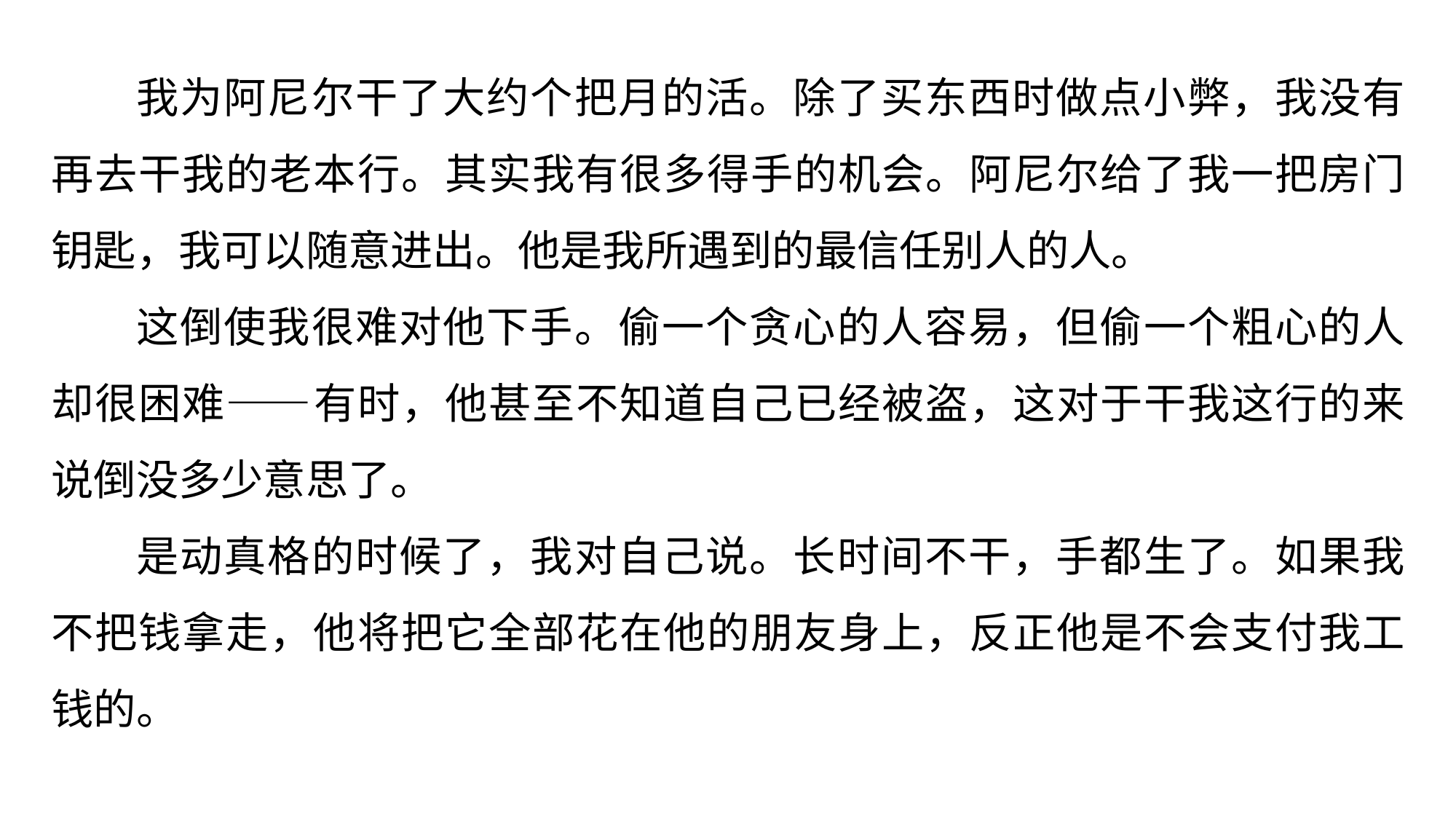

我为阿尼尔干了大约个把月的活。除了买东西时做点小弊，我没有再去干我的老本行。其实我有很多得手的机会。阿尼尔给了我一把房门钥匙，我可以随意进出。他是我所遇到的最信任别人的人。
这倒使我很难对他下手。偷一个贪心的人容易，但偷一个粗心的人却很困难——有时，他甚至不知道自己已经被盗，这对于干我这行的来说倒没多少意思了。
是动真格的时候了，我对自己说。长时间不干，手都生了。如果我不把钱拿走，他将把它全部花在他的朋友身上，反正他是不会支付我工钱的。